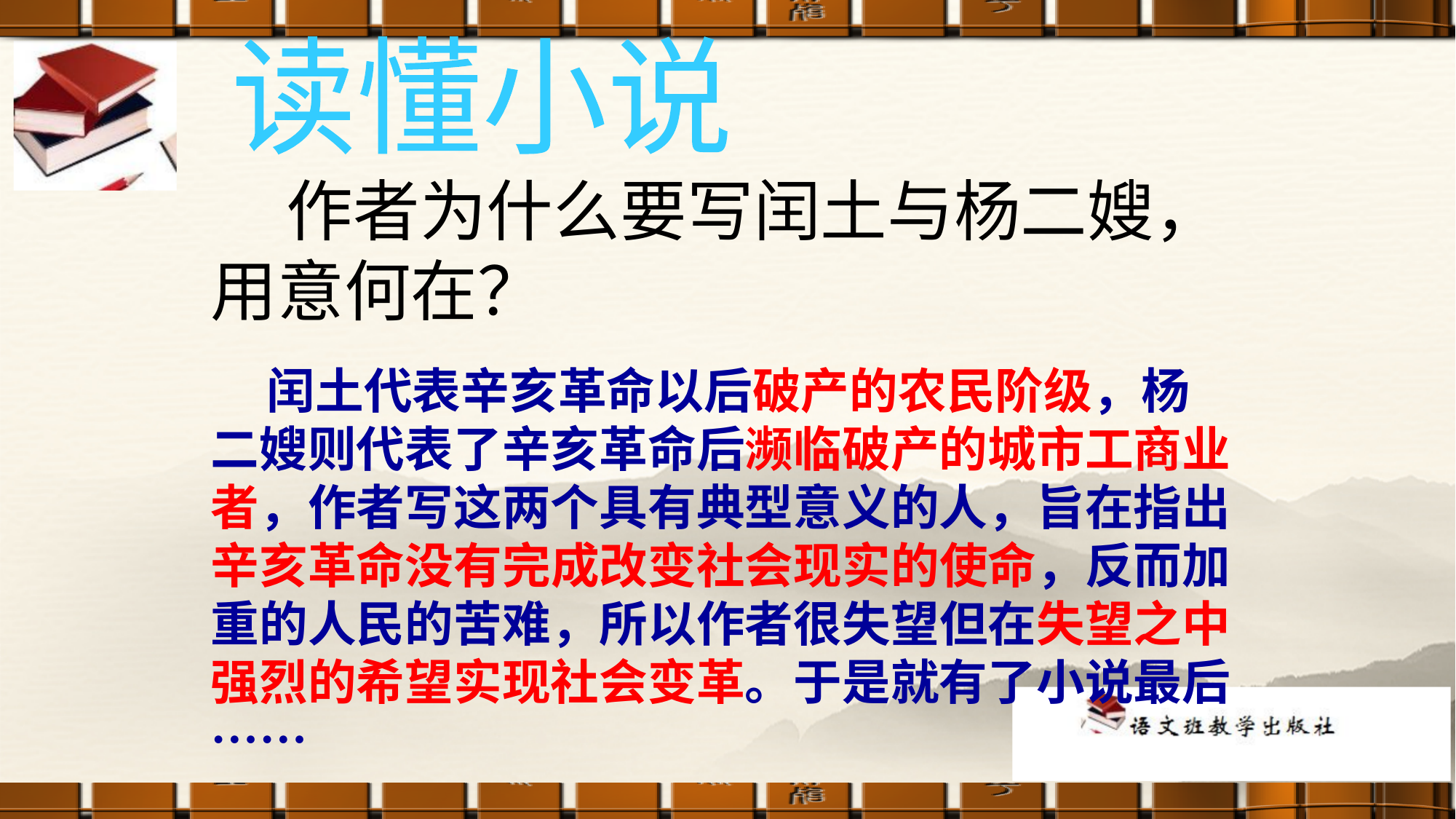

读懂小说
    作者为什么要写闰土与杨二嫂，用意何在？
    闰土代表辛亥革命以后破产的农民阶级，杨二嫂则代表了辛亥革命后濒临破产的城市工商业者，作者写这两个具有典型意义的人，旨在指出辛亥革命没有完成改变社会现实的使命，反而加重的人民的苦难，所以作者很失望但在失望之中强烈的希望实现社会变革。于是就有了小说最后……